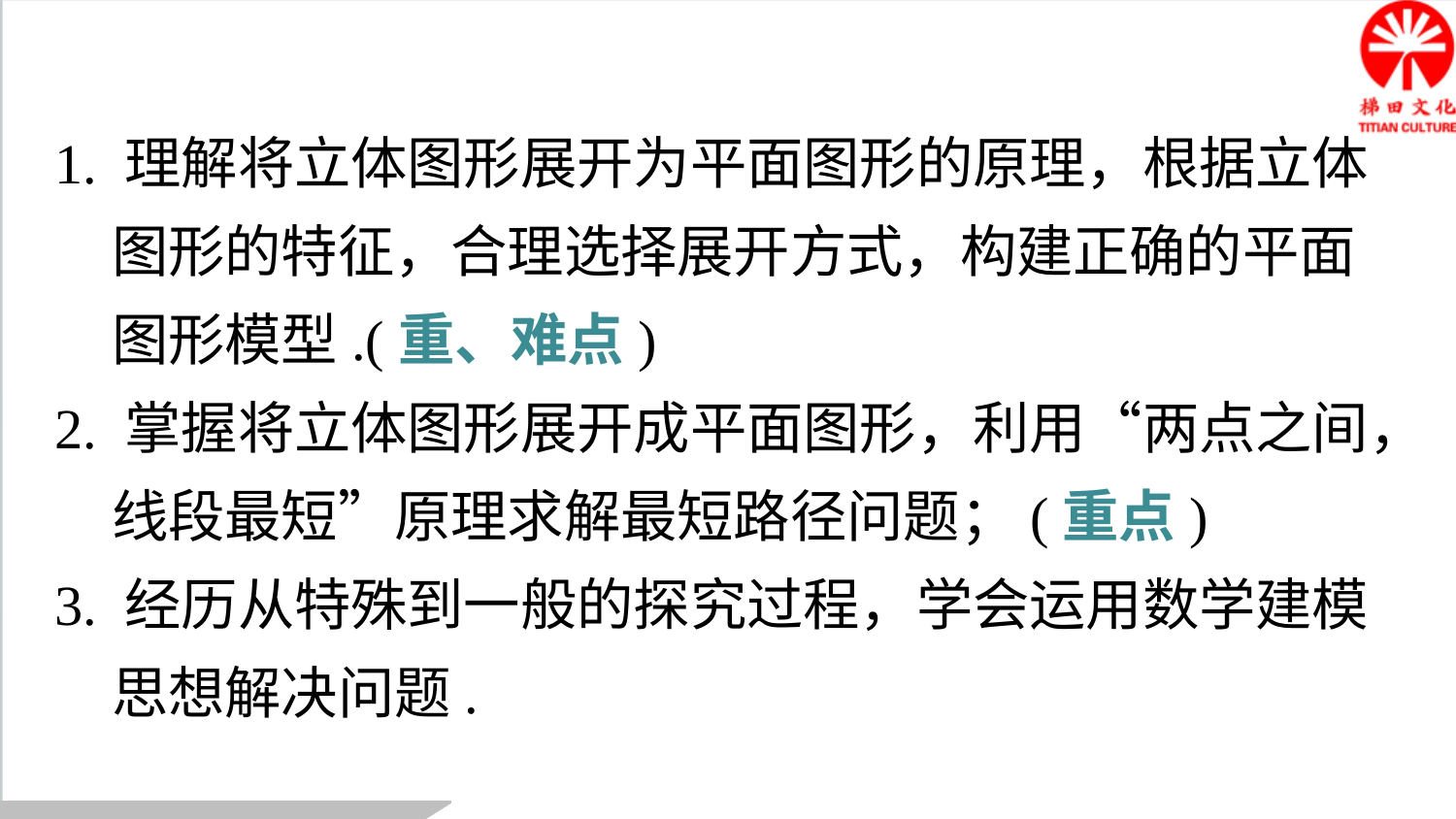

1. 理解将立体图形展开为平面图形的原理，根据立体图形的特征，合理选择展开方式，构建正确的平面图形模型.(重、难点)
2. 掌握将立体图形展开成平面图形，利用“两点之间，线段最短”原理求解最短路径问题；(重点)
3. 经历从特殊到一般的探究过程，学会运用数学建模思想解决问题.